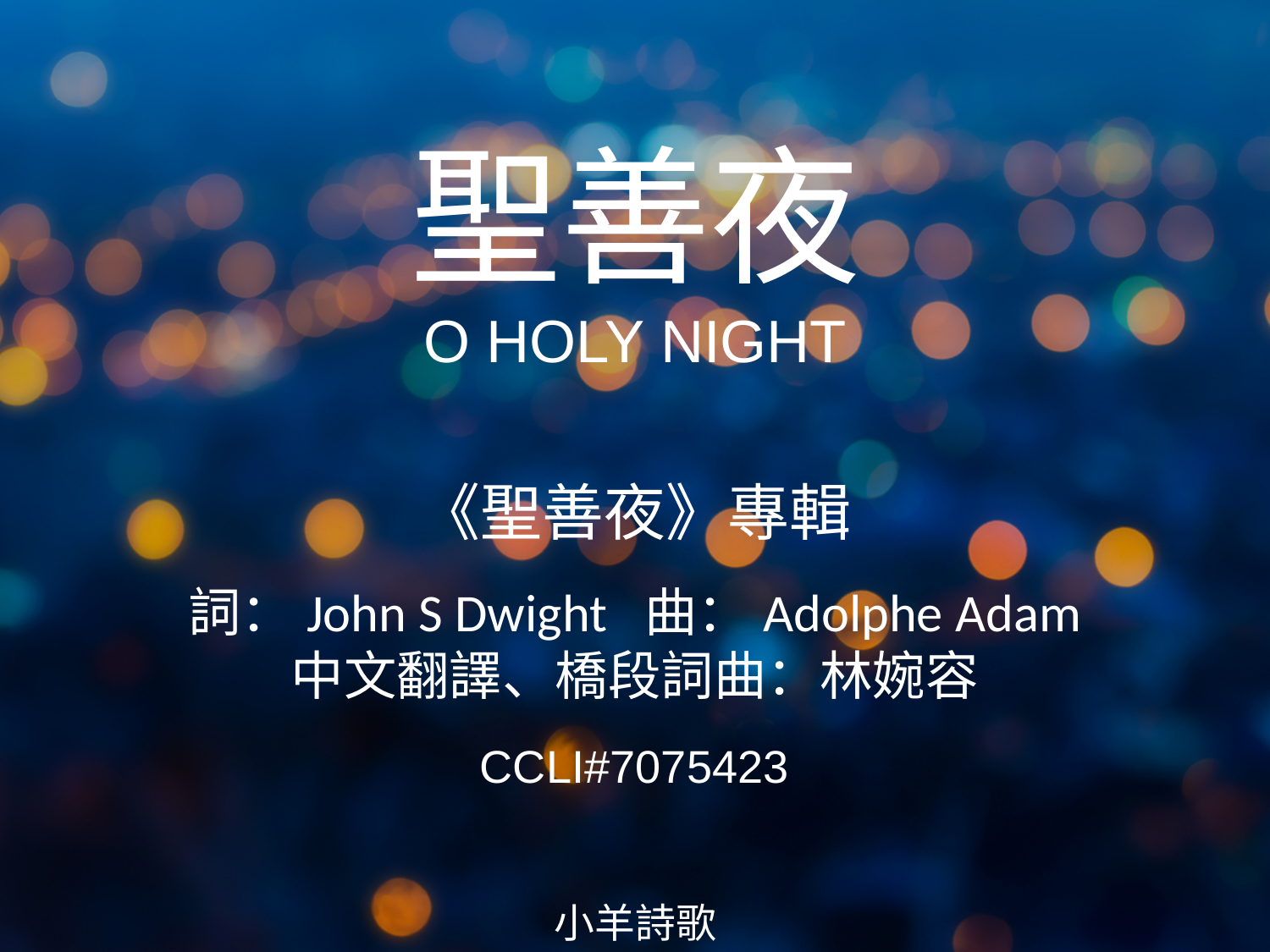

聖善夜
O HOLY NIGHT

# 《聖善夜》專輯 詞：John S Dwight  曲：Adolphe Adam 中文翻譯、橋段詞曲：林婉容 CCLI#7075423
小羊詩歌